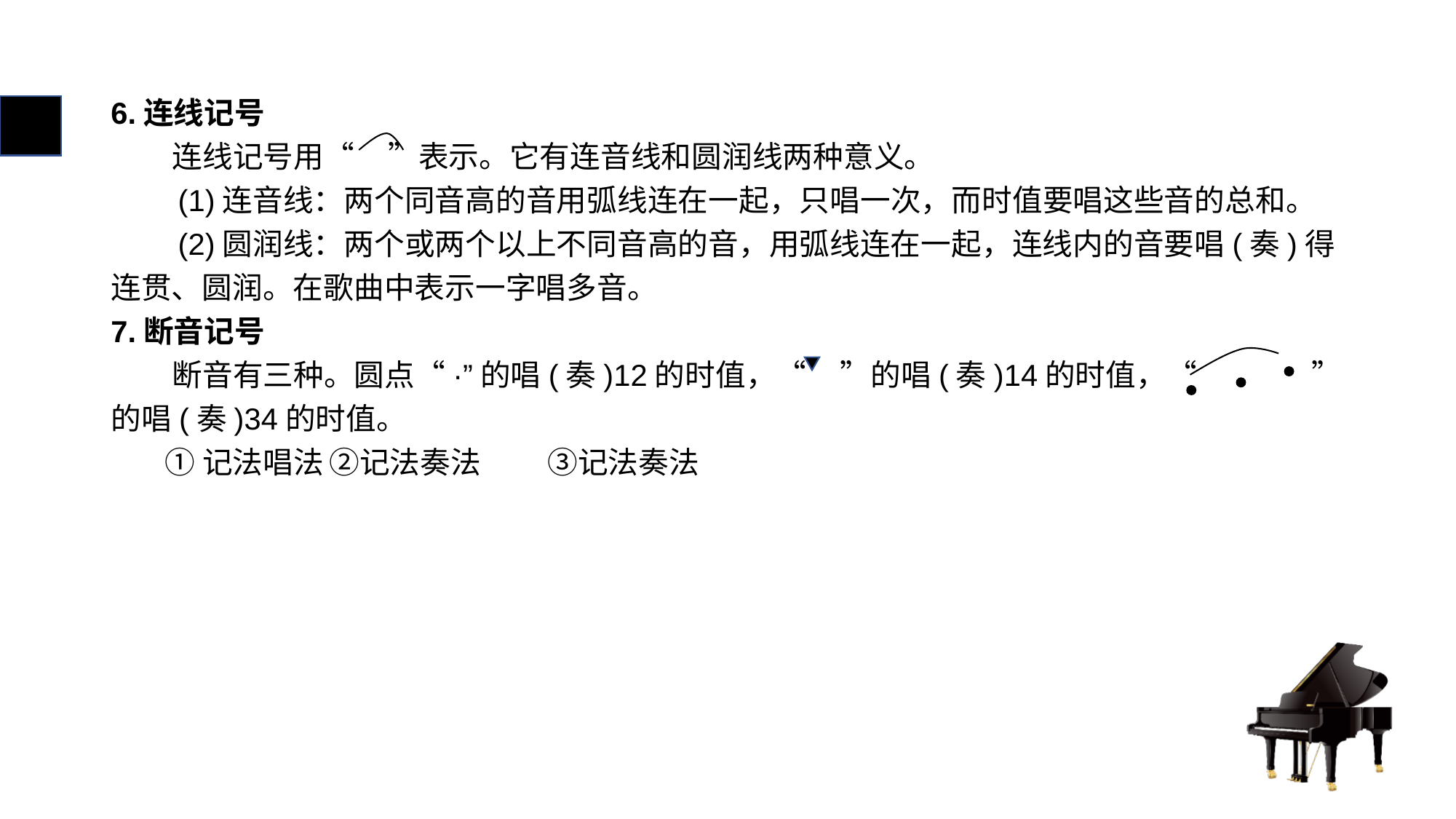

# 6.连线记号
        连线记号用“     ”表示。它有连音线和圆润线两种意义。
        (1)连音线：两个同音高的音用弧线连在一起，只唱一次，而时值要唱这些音的总和。
        (2)圆润线：两个或两个以上不同音高的音，用弧线连在一起，连线内的音要唱(奏)得连贯、圆润。在歌曲中表示一字唱多音。
7.断音记号
        断音有三种。圆点“·”的唱(奏)12的时值，“     ”的唱(奏)14的时值，“		”的唱(奏)34的时值。
        ①记法唱法	②记法奏法	③记法奏法